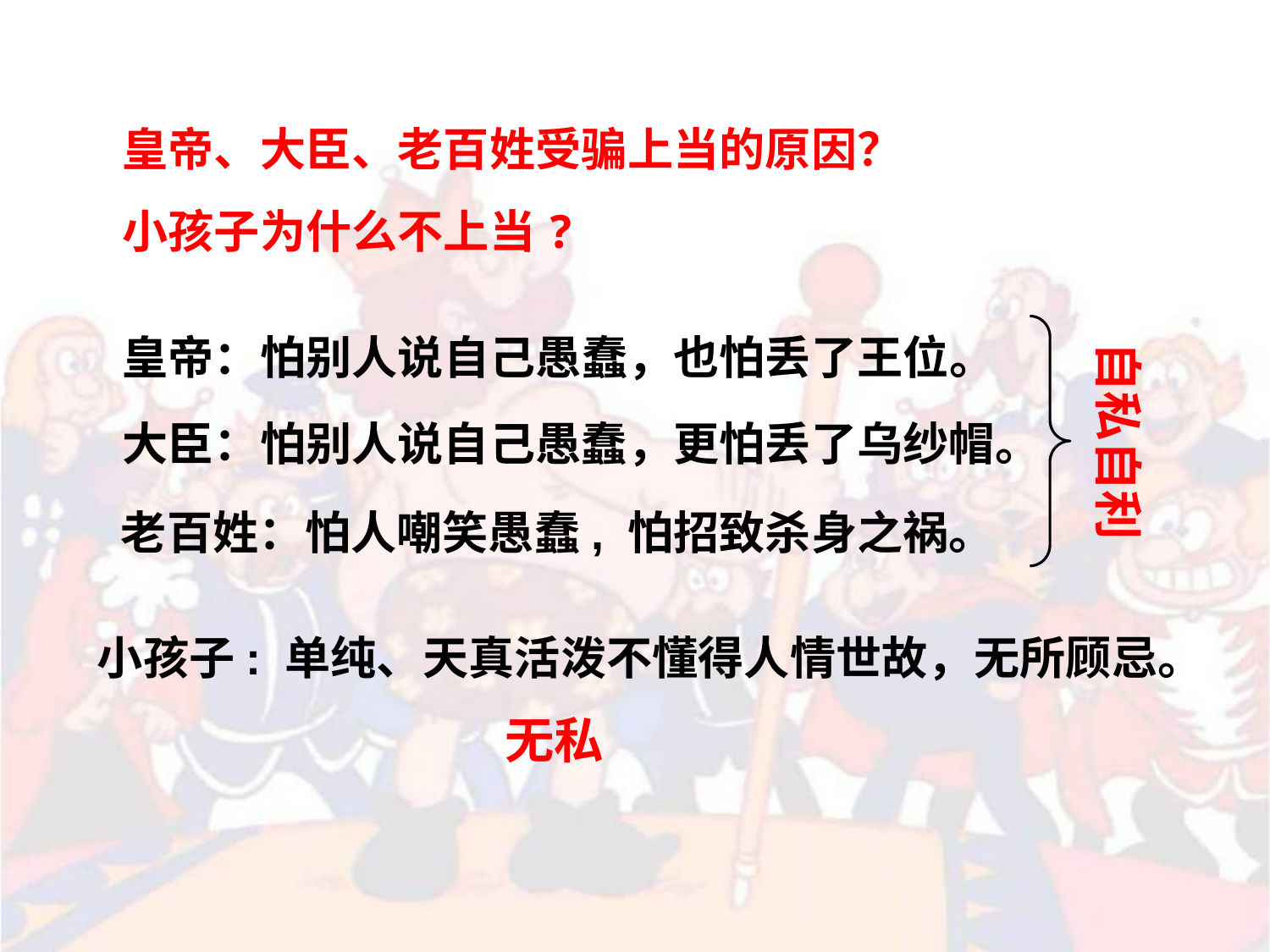

皇帝、大臣、老百姓受骗上当的原因？
小孩子为什么不上当?

皇帝：怕别人说自己愚蠢，也怕丢了王位。
自私自利
大臣：怕别人说自己愚蠢，更怕丢了乌纱帽。
老百姓：怕人嘲笑愚蠢, 怕招致杀身之祸。
小孩子: 单纯、天真活泼不懂得人情世故，无所顾忌。
无私